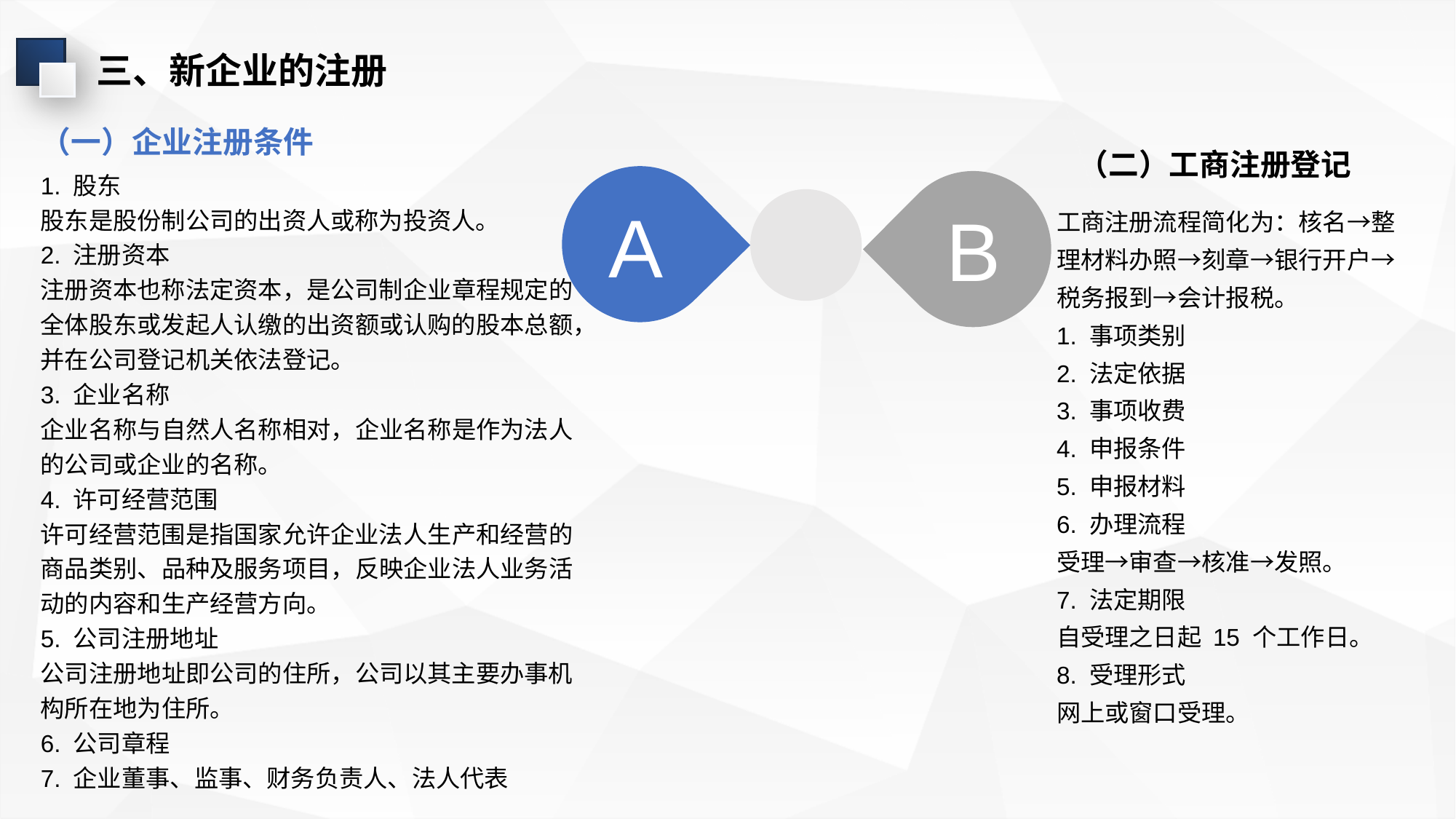

三、新企业的注册
（一）企业注册条件
（二）工商注册登记
1. 股东
股东是股份制公司的出资人或称为投资人。
2. 注册资本
注册资本也称法定资本，是公司制企业章程规定的全体股东或发起人认缴的出资额或认购的股本总额，并在公司登记机关依法登记。
3. 企业名称
企业名称与自然人名称相对，企业名称是作为法人的公司或企业的名称。
4. 许可经营范围
许可经营范围是指国家允许企业法人生产和经营的商品类别、品种及服务项目，反映企业法人业务活动的内容和生产经营方向。
5. 公司注册地址
公司注册地址即公司的住所，公司以其主要办事机构所在地为住所。
6. 公司章程
7. 企业董事、监事、财务负责人、法人代表

A
B

工商注册流程简化为：核名→整理材料办照→刻章→银行开户→税务报到→会计报税。
1. 事项类别
2. 法定依据
3. 事项收费
4. 申报条件
5. 申报材料
6. 办理流程
受理→审查→核准→发照。
7. 法定期限
自受理之日起 15 个工作日。
8. 受理形式
网上或窗口受理。